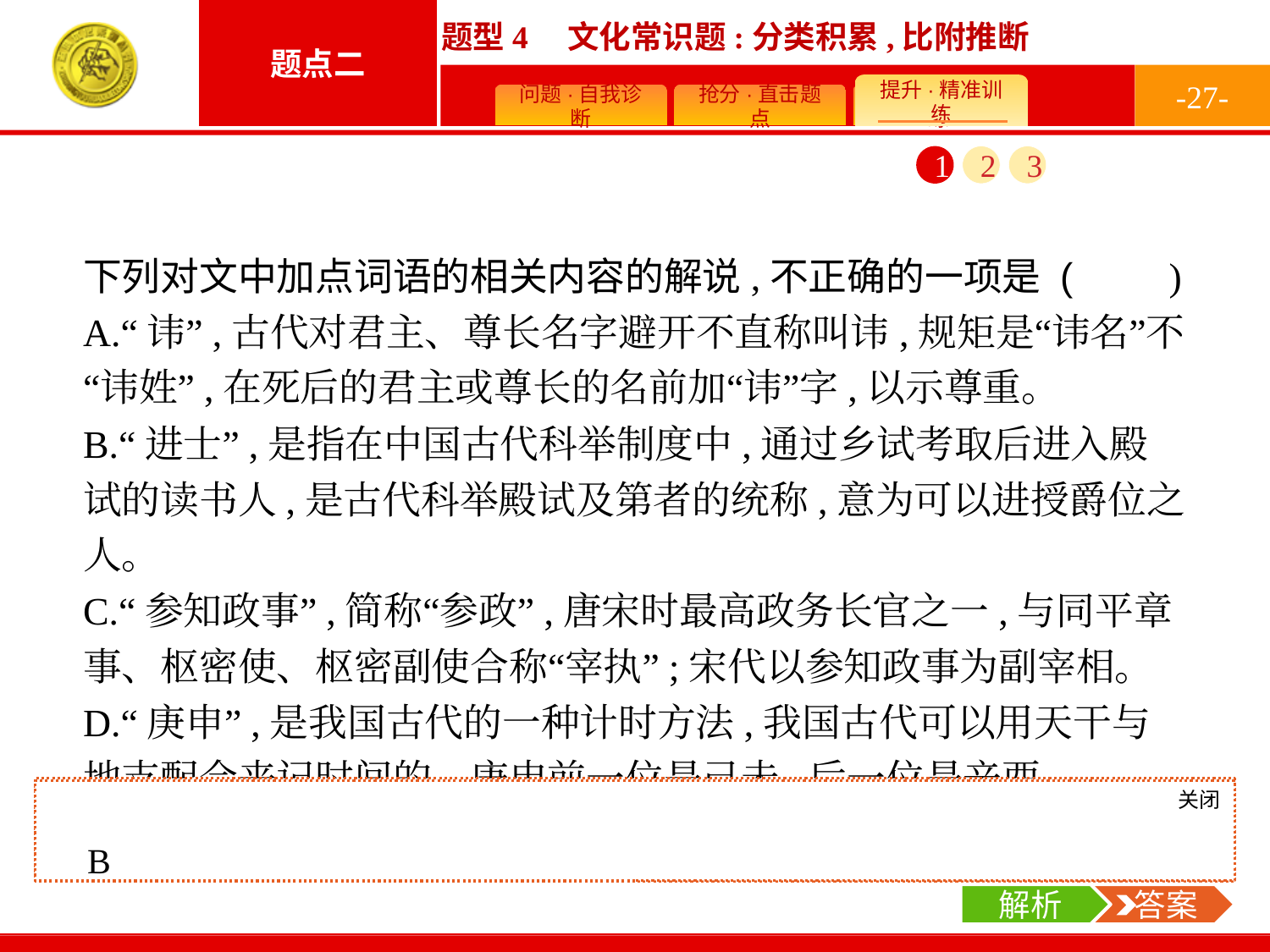

-27-
1
2
3
下列对文中加点词语的相关内容的解说,不正确的一项是 (　　)
A.“讳”,古代对君主、尊长名字避开不直称叫讳,规矩是“讳名”不“讳姓”,在死后的君主或尊长的名前加“讳”字,以示尊重。
B.“进士”,是指在中国古代科举制度中,通过乡试考取后进入殿试的读书人,是古代科举殿试及第者的统称,意为可以进授爵位之人。
C.“参知政事”,简称“参政”,唐宋时最高政务长官之一,与同平章事、枢密使、枢密副使合称“宰执”;宋代以参知政事为副宰相。
D.“庚申”,是我国古代的一种计时方法,我国古代可以用天干与地支配合来记时间的。庚申前一位是己未,后一位是辛酉。

关闭
解析

B项,“通过乡试考取后进入殿试”错,“乡试”改为“会试”。
关闭

解析
  答案

B
解析
  答案